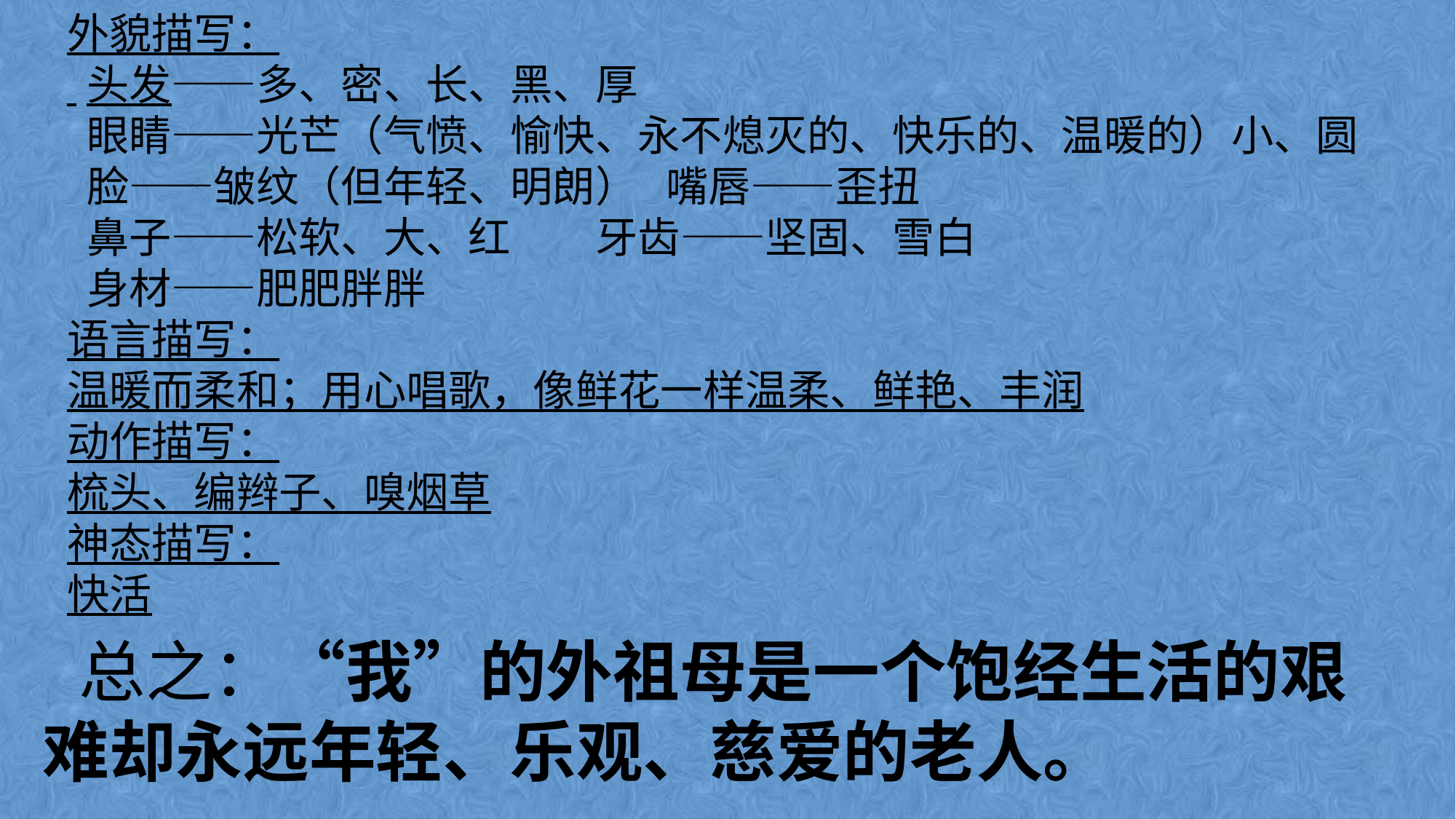

外貌描写： 头发——多、密、长、黑、厚 眼睛——光芒（气愤、愉快、永不熄灭的、快乐的、温暖的）小、圆 脸——皱纹（但年轻、明朗）   嘴唇——歪扭 鼻子——松软、大、红         牙齿——坚固、雪白 身材——肥肥胖胖
语言描写：温暖而柔和；用心唱歌，像鲜花一样温柔、鲜艳、丰润动作描写：梳头、编辫子、嗅烟草神态描写：快活
总之：“我”的外祖母是一个饱经生活的艰难却永远年轻、乐观、慈爱的老人。